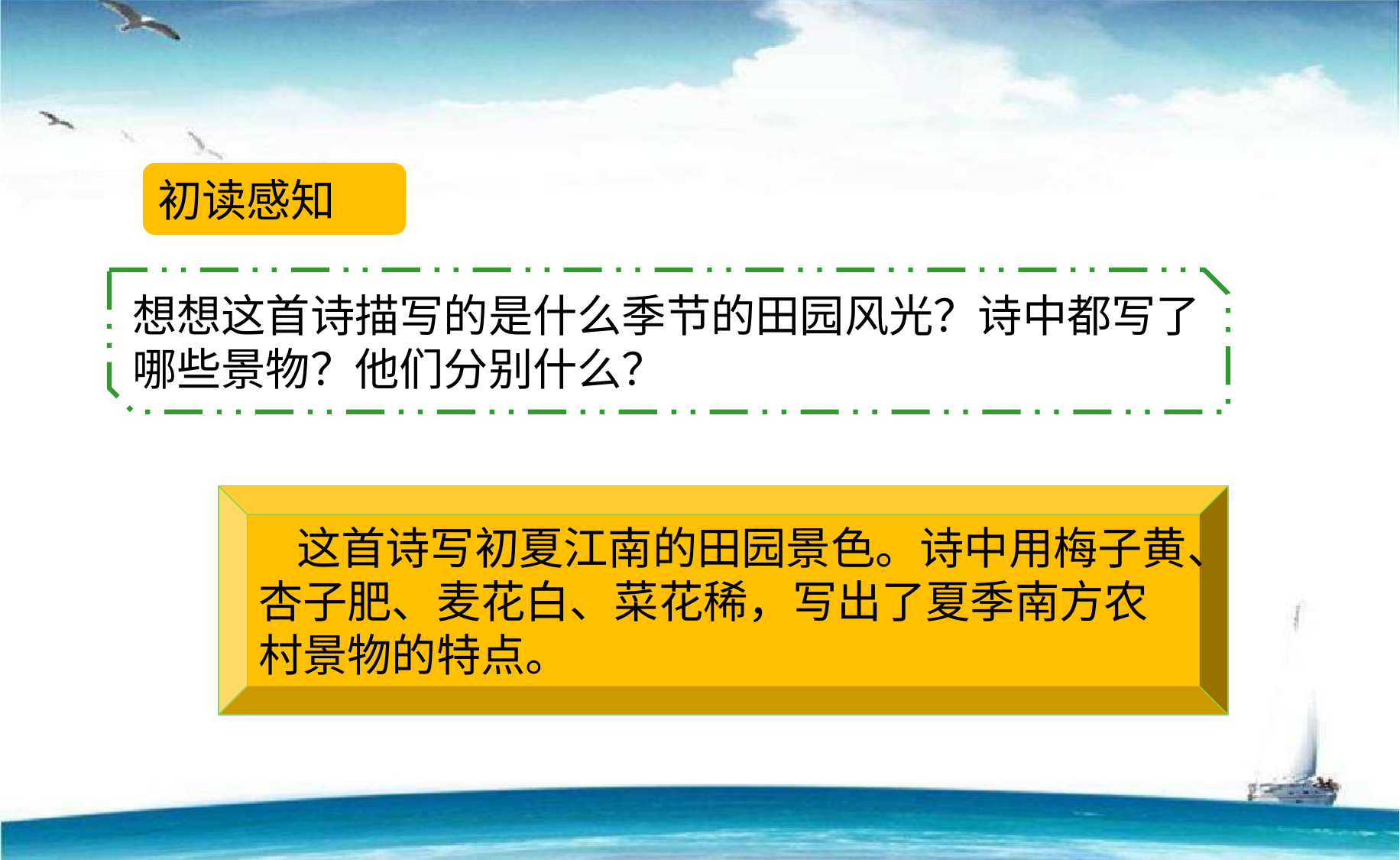

初读感知
想想这首诗描写的是什么季节的田园风光？诗中都写了哪些景物？他们分别什么？
这首诗写初夏江南的田园景色。诗中用梅子黄、杏子肥、麦花白、菜花稀，写出了夏季南方农村景物的特点。